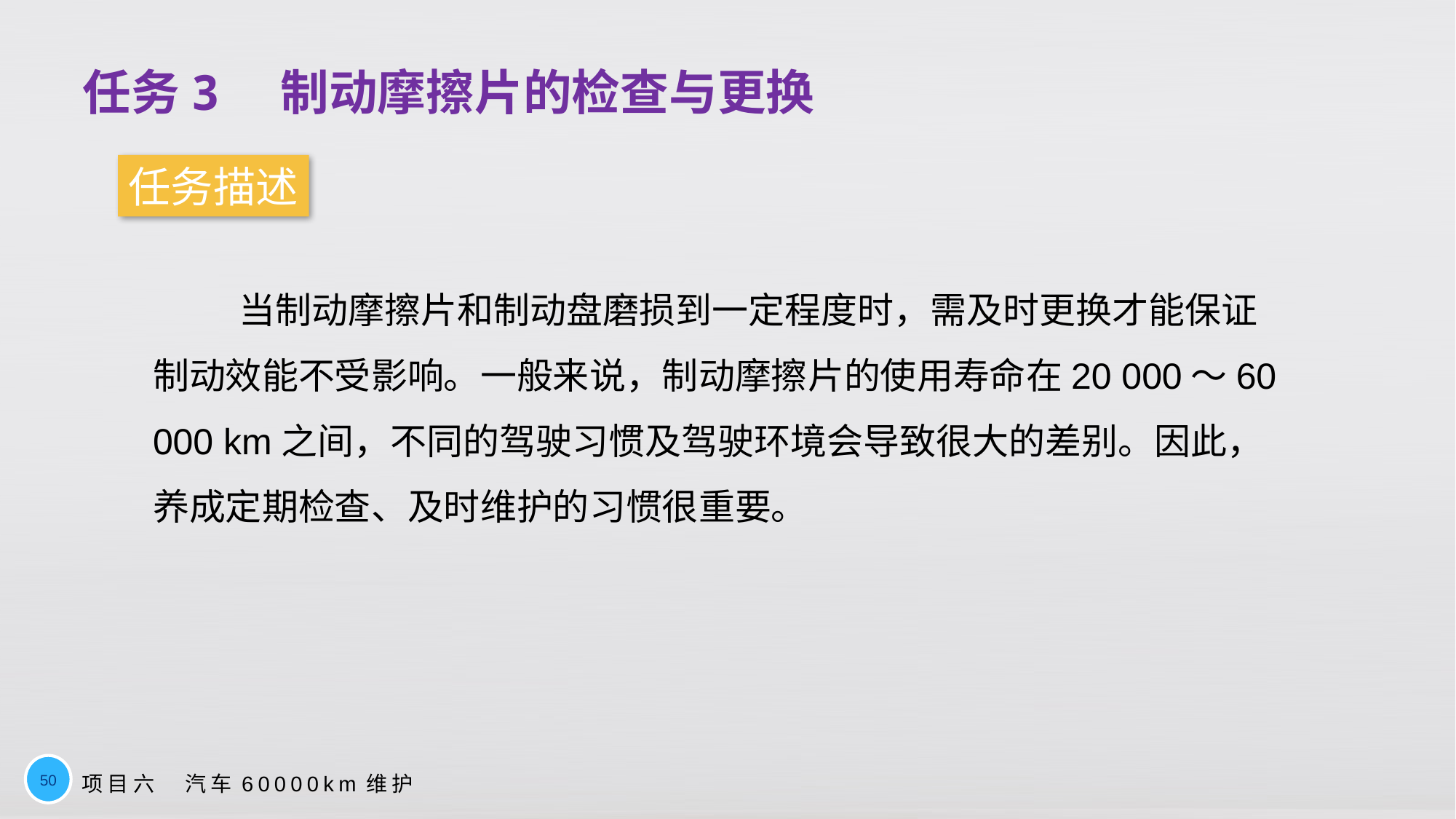

任务3　制动摩擦片的检查与更换
任务描述
当制动摩擦片和制动盘磨损到一定程度时，需及时更换才能保证制动效能不受影响。一般来说，制动摩擦片的使用寿命在20 000～60 000 km之间，不同的驾驶习惯及驾驶环境会导致很大的差别。因此，养成定期检查、及时维护的习惯很重要。
50